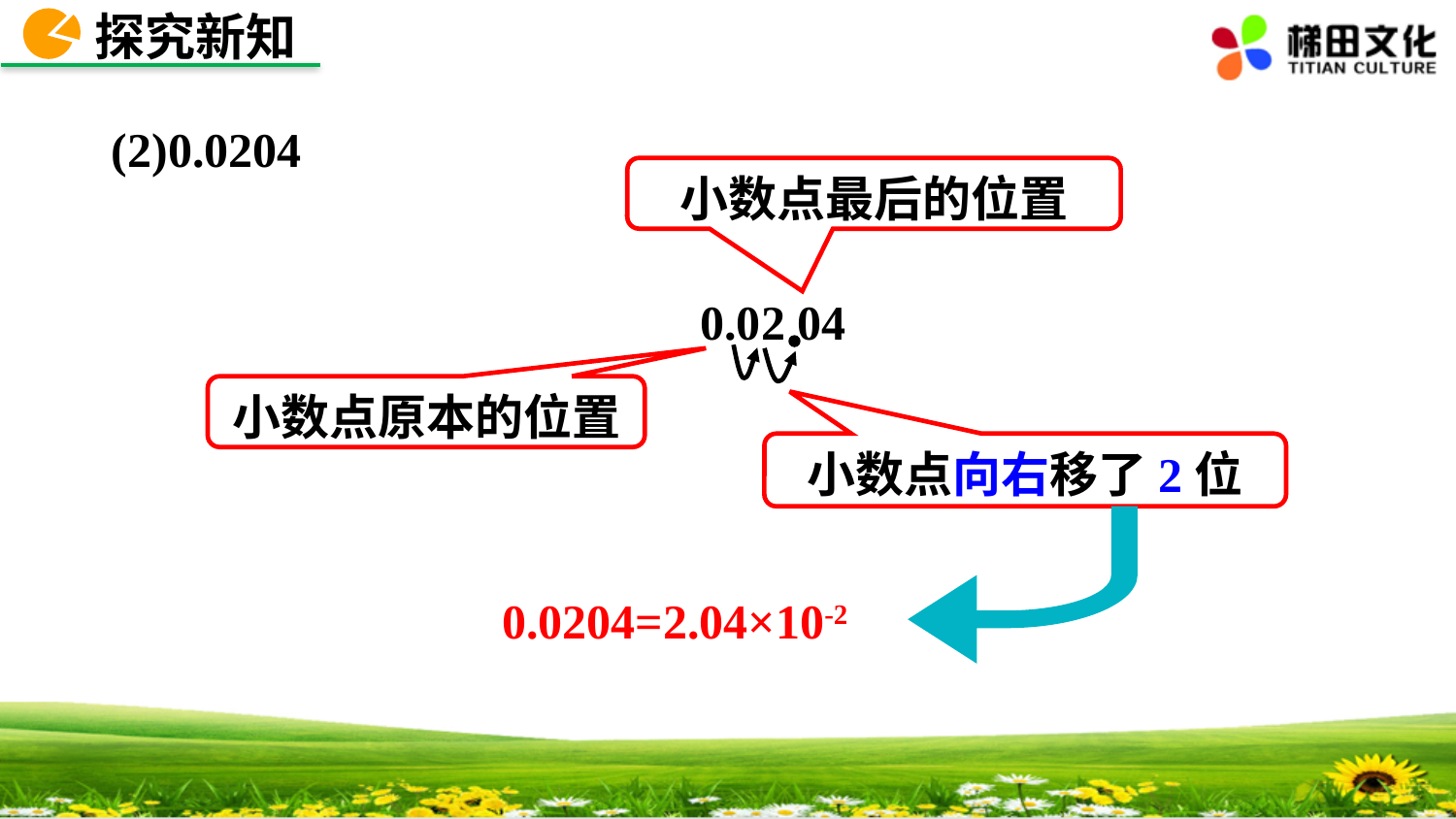

探究新知

(2)0.0204
小数点最后的位置
         0.02 04

小数点原本的位置
小数点向右移了2位

 0.0204=2.04×10-2